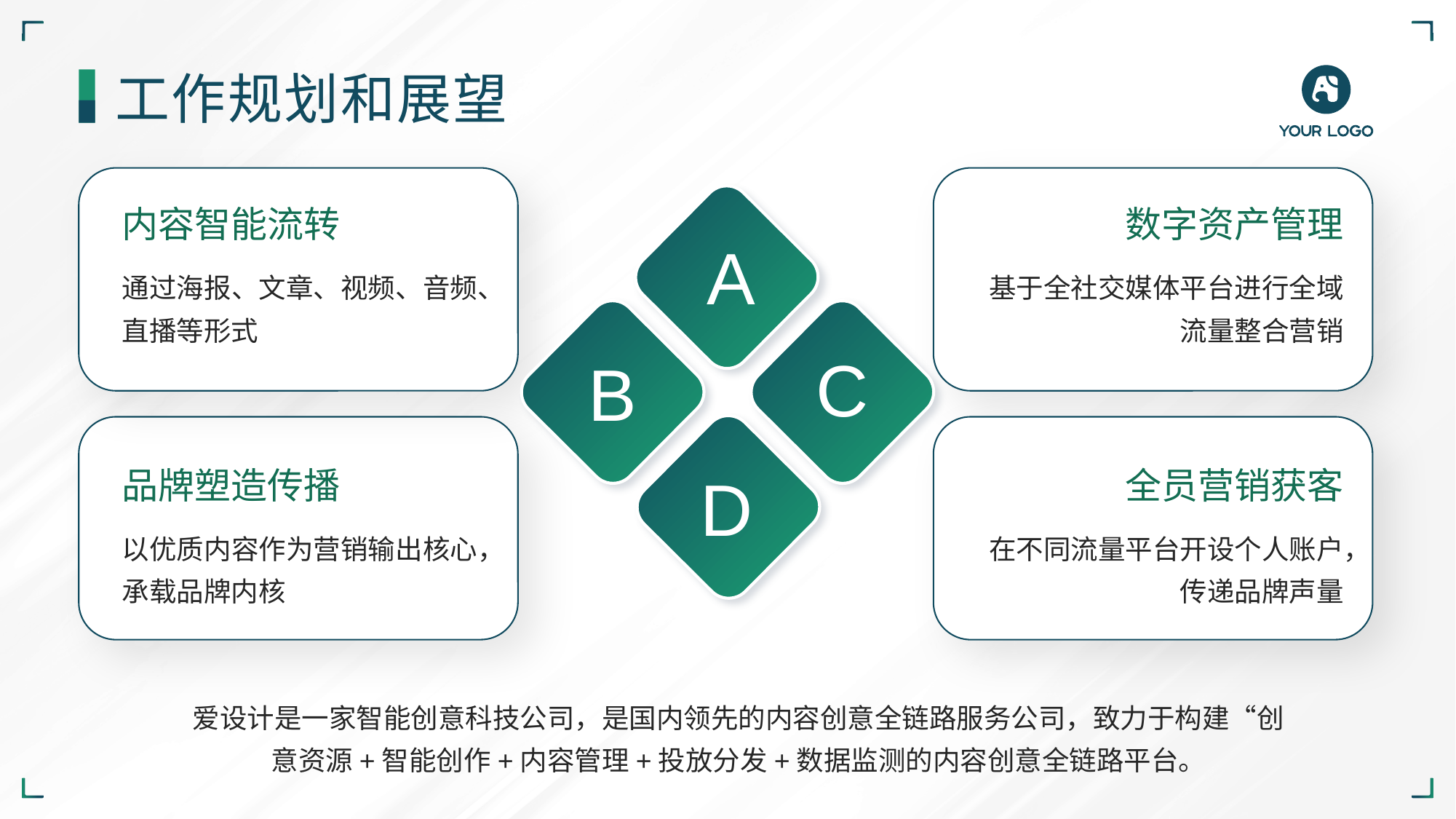

工作规划和展望

内容智能流转
数字资产管理
A

C
B
D
通过海报、文章、视频、音频、直播等形式
基于全社交媒体平台进行全域流量整合营销

品牌塑造传播
全员营销获客
以优质内容作为营销输出核心，承载品牌内核
在不同流量平台开设个人账户，传递品牌声量
爱设计是一家智能创意科技公司，是国内领先的内容创意全链路服务公司，致力于构建“创意资源+智能创作+内容管理+投放分发+数据监测的内容创意全链路平台。